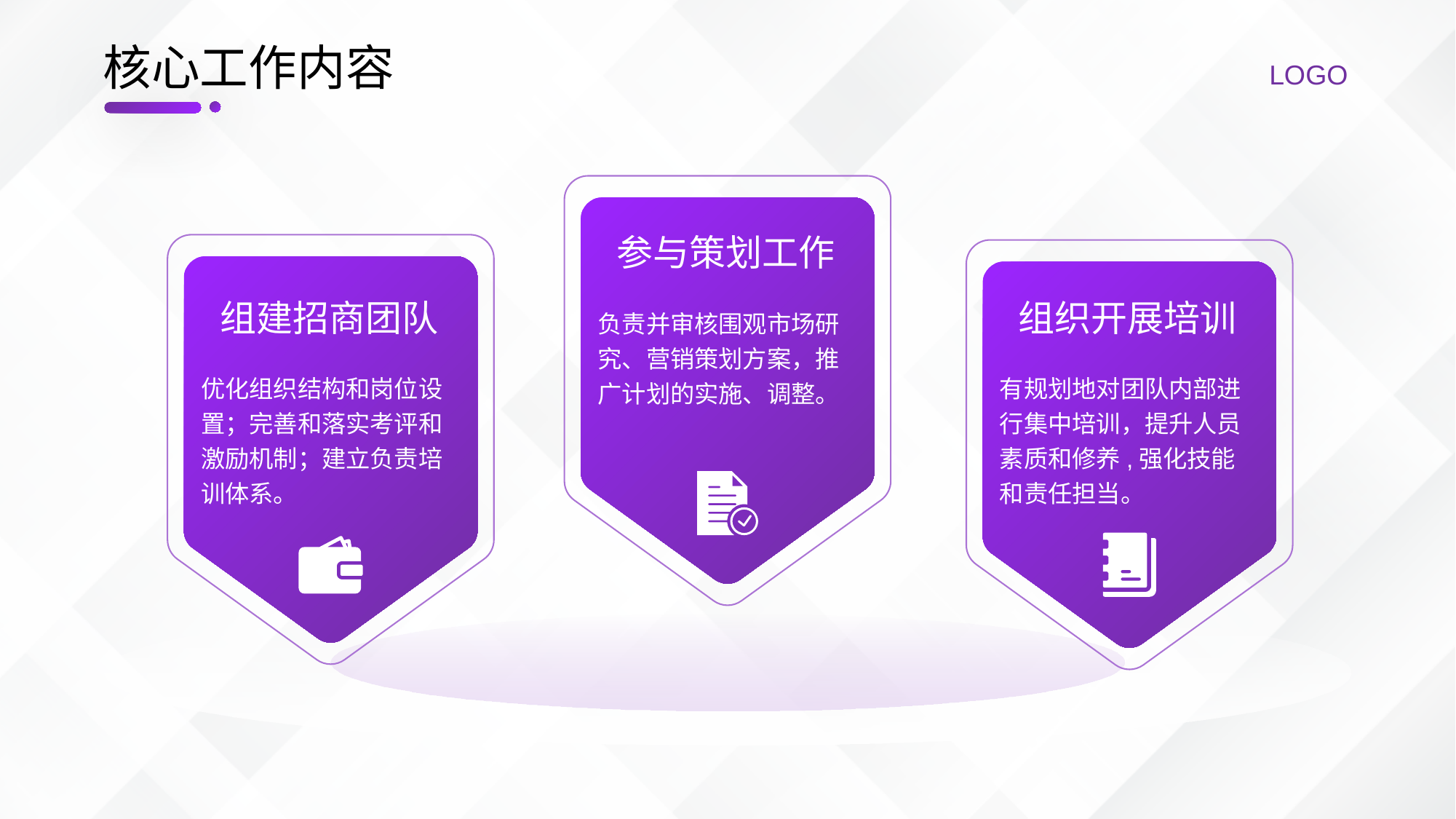

# 核心工作内容

参与策划工作

组建招商团队
组织开展培训
负责并审核围观市场研究、营销策划方案，推广计划的实施、调整。
优化组织结构和岗位设置；完善和落实考评和激励机制；建立负责培训体系。
有规划地对团队内部进行集中培训，提升人员素质和修养,强化技能和责任担当。